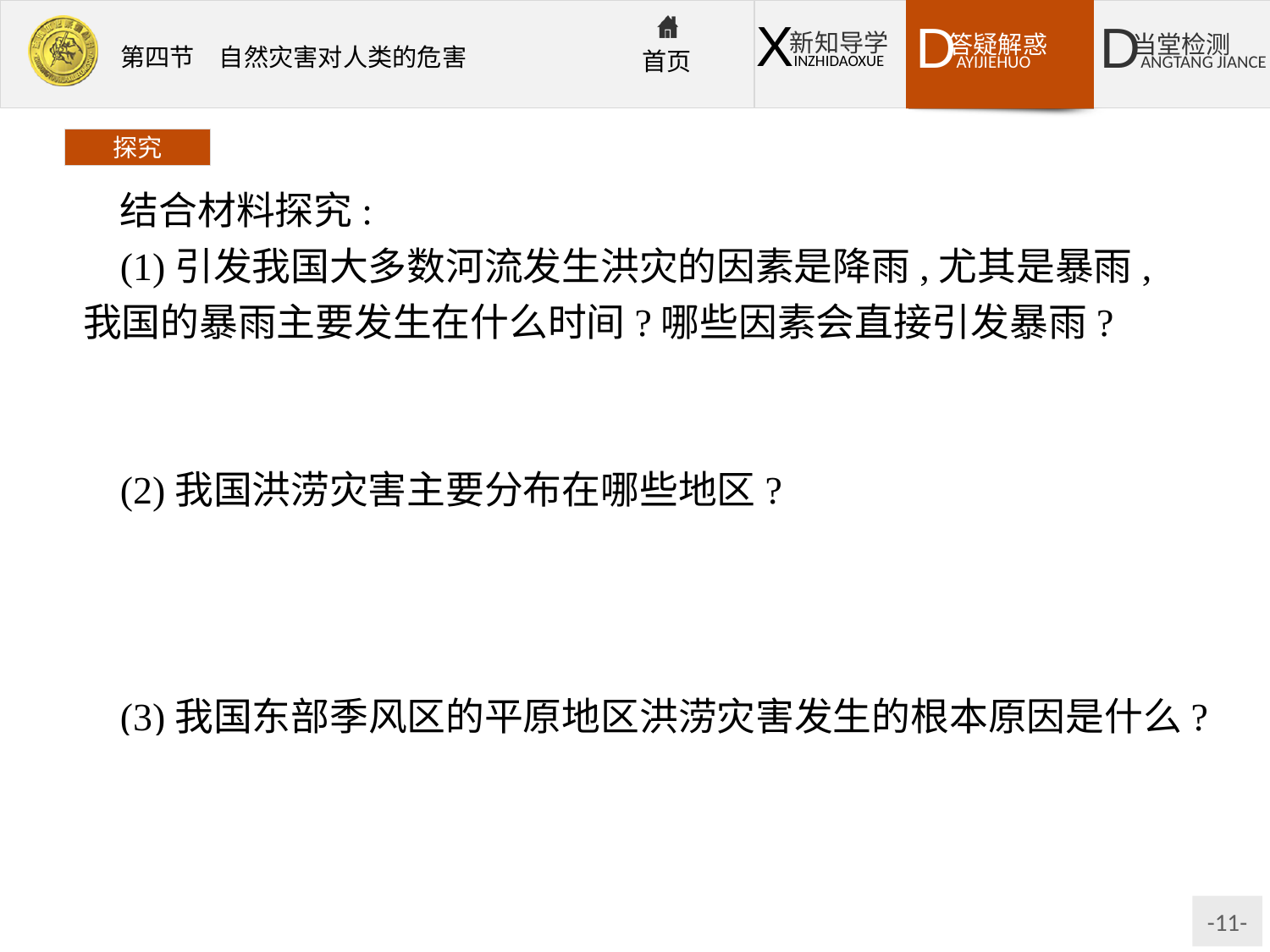

探究
结合材料探究:
(1)引发我国大多数河流发生洪灾的因素是降雨,尤其是暴雨,我国的暴雨主要发生在什么时间?哪些因素会直接引发暴雨?
提示:我国暴雨主要集中在夏季风盛行期间。东部地区夏季的锋面雨带和热带气旋是引发暴雨的重要天气因素。
(2)我国洪涝灾害主要分布在哪些地区?
提示:我国的洪涝灾害主要分布在东部季风气候区的长江、淮河、黄河、珠江、海河、辽河、嫩江、松花江等江河的中下游平原地区以及四川盆地、关中地区和云贵高原的部分地区。

(3)我国东部季风区的平原地区洪涝灾害发生的根本原因是什么?
提示:东部季风区降水量多,多暴雨;平原地区地势低平,雨季河流排水不畅,是致洪涝灾害发生的根本原因。